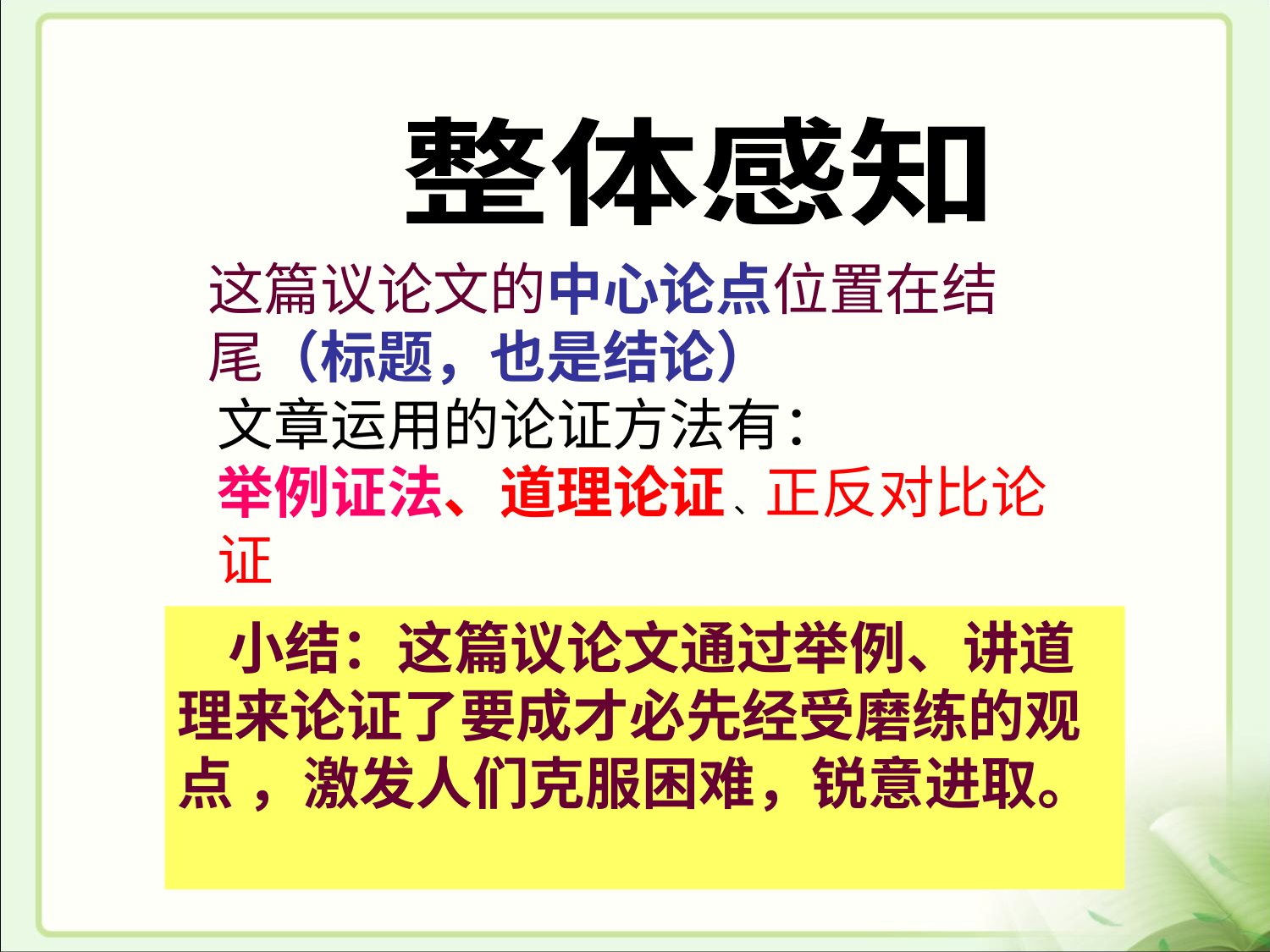

整体感知
这篇议论文的中心论点位置在结尾（标题，也是结论）

文章运用的论证方法有：
举例证法、道理论证 、正反对比论证
      小结：这篇议论文通过举例、讲道理来论证了要成才必先经受磨练的观点 ，激发人们克服困难，锐意进取。